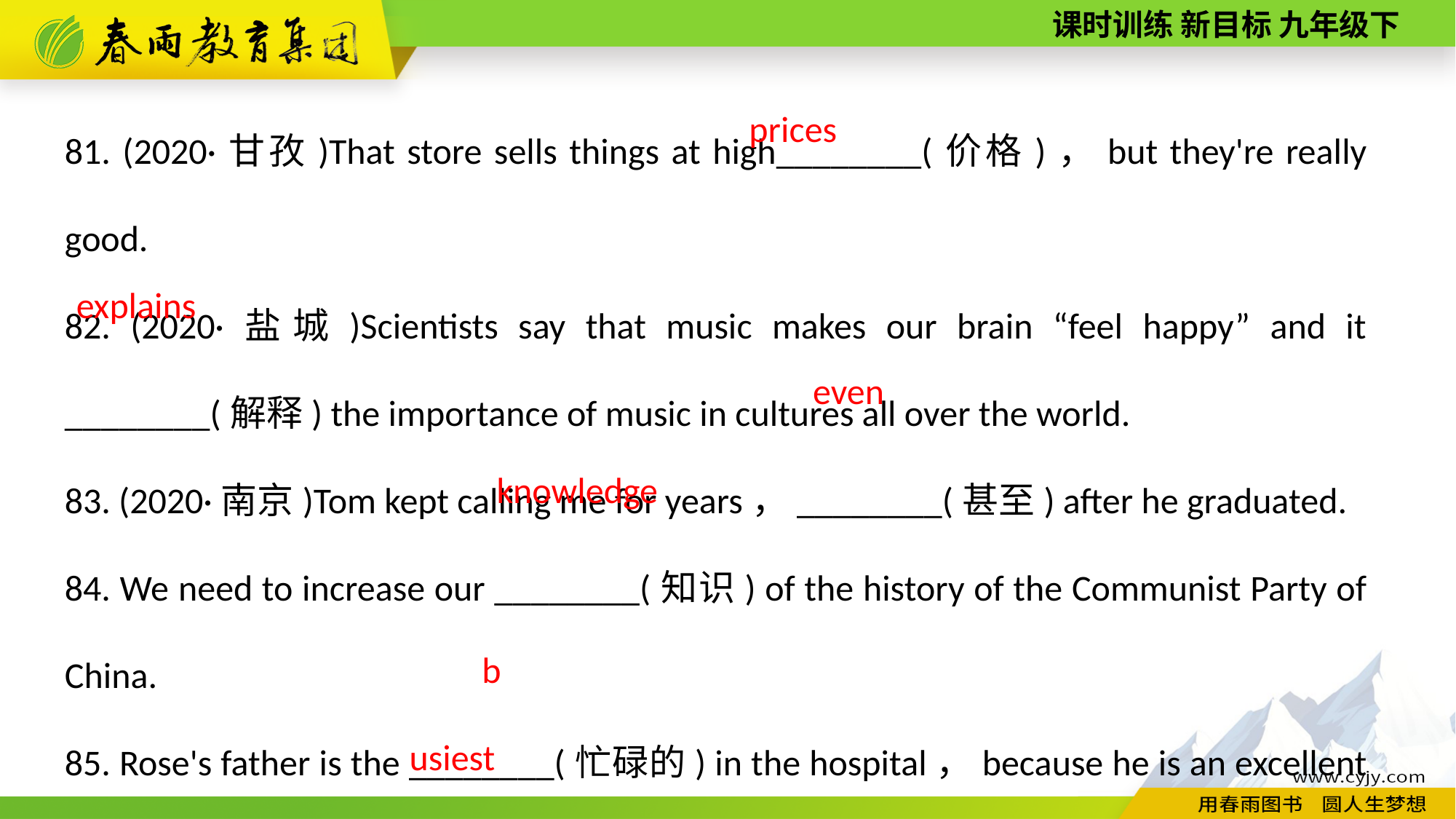

81. (2020·甘孜)That store sells things at high________(价格)，but they're really good.
82. (2020·盐城)Scientists say that music makes our brain “feel happy” and it ________(解释) the importance of music in cultures all over the world.
83. (2020·南京)Tom kept calling me for years，________(甚至) after he graduated.
84. We need to increase our ________(知识) of the history of the Communist Party of China.
85. Rose's father is the ________(忙碌的) in the hospital，because he is an excellent doctor.
prices
explains
even
knowledge
busiest